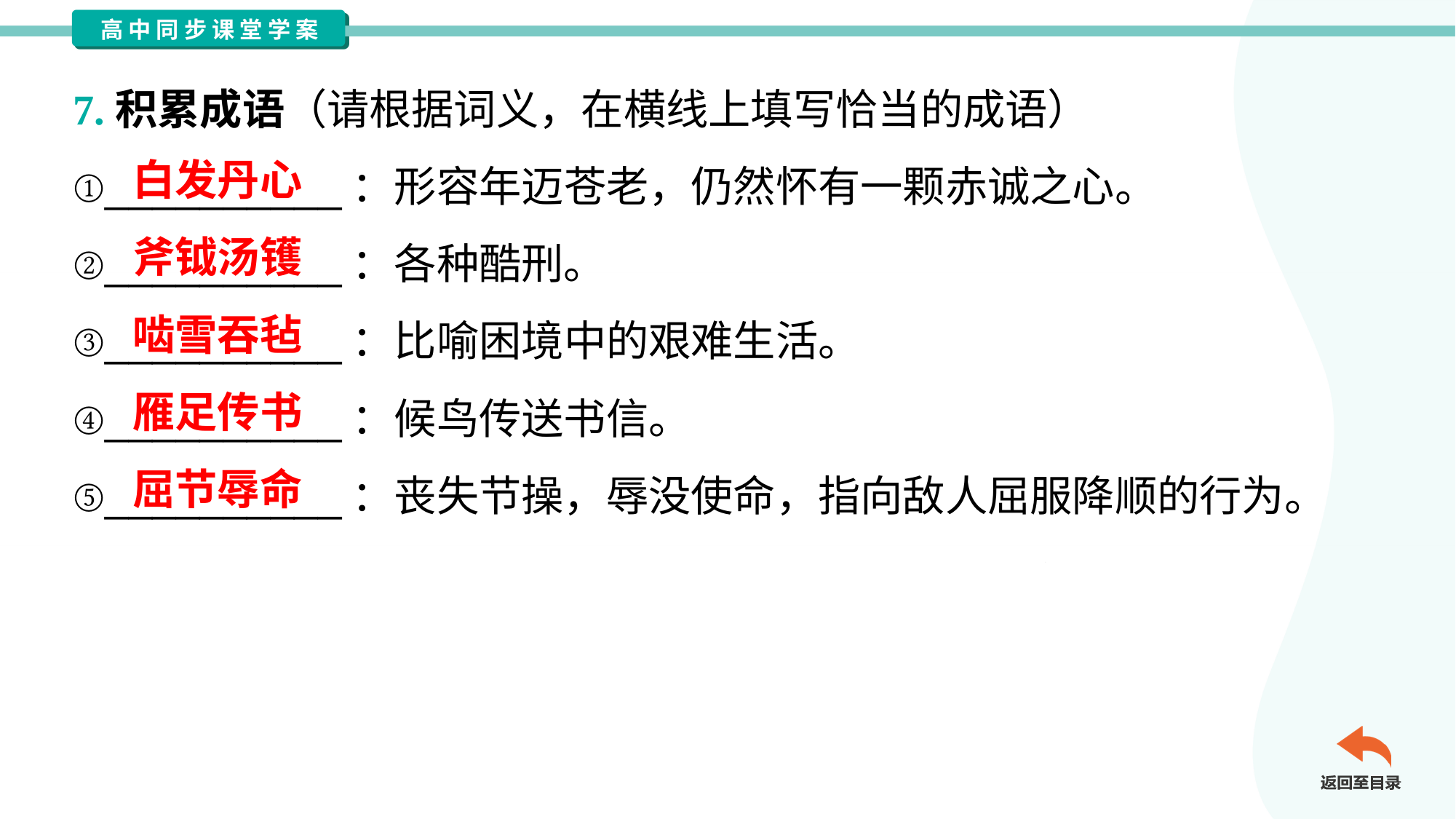

7.积累成语（请根据词义，在横线上填写恰当的成语）
①__________：形容年迈苍老，仍然怀有一颗赤诚之心。
②__________：各种酷刑。
③__________：比喻困境中的艰难生活。
④__________：候鸟传送书信。
⑤__________：丧失节操，辱没使命，指向敌人屈服降顺的行为。
白发丹心
斧钺汤镬
啮雪吞毡
雁足传书
屈节辱命